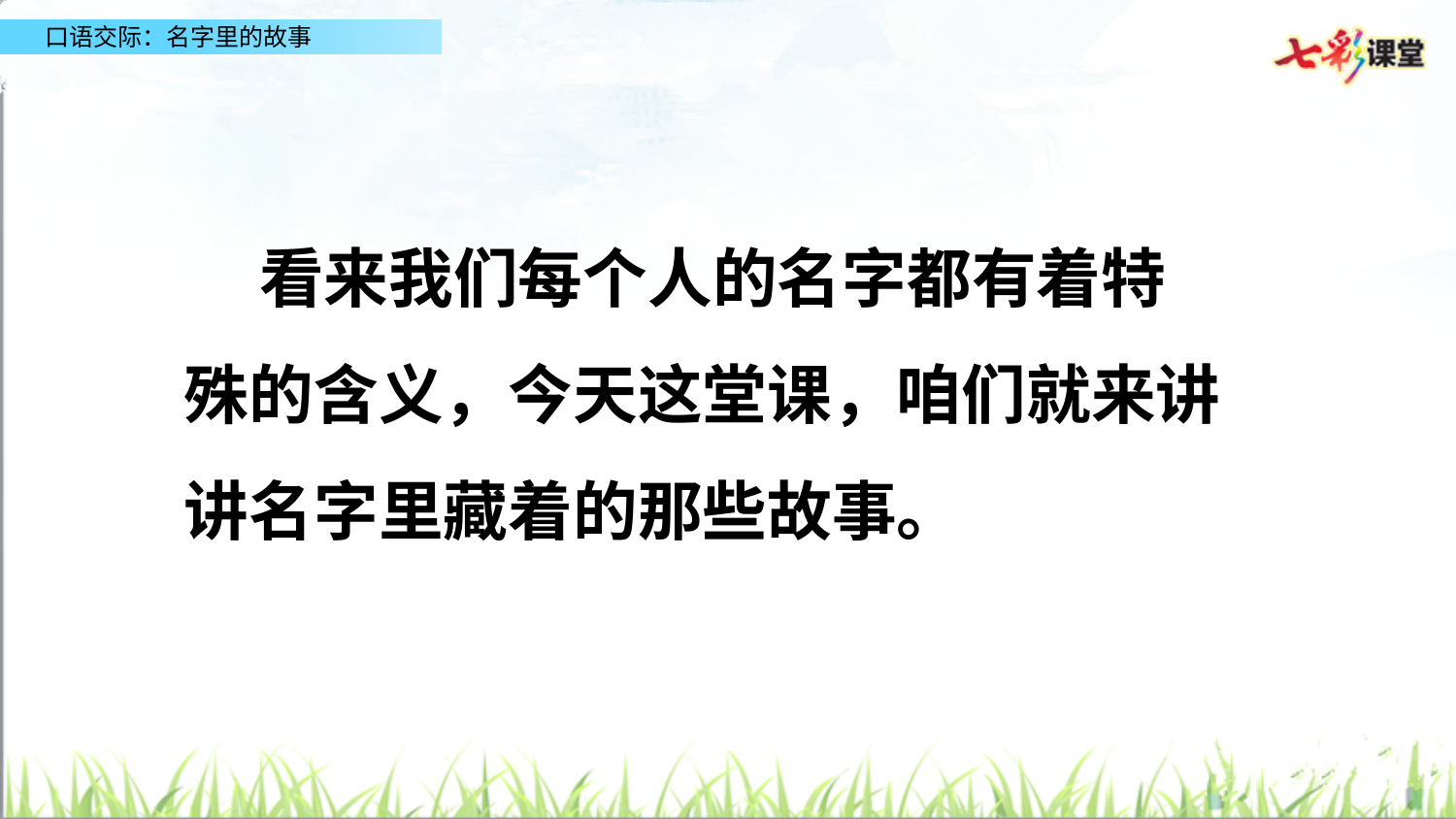

看来我们每个人的名字都有着特殊的含义，今天这堂课，咱们就来讲讲名字里藏着的那些故事。